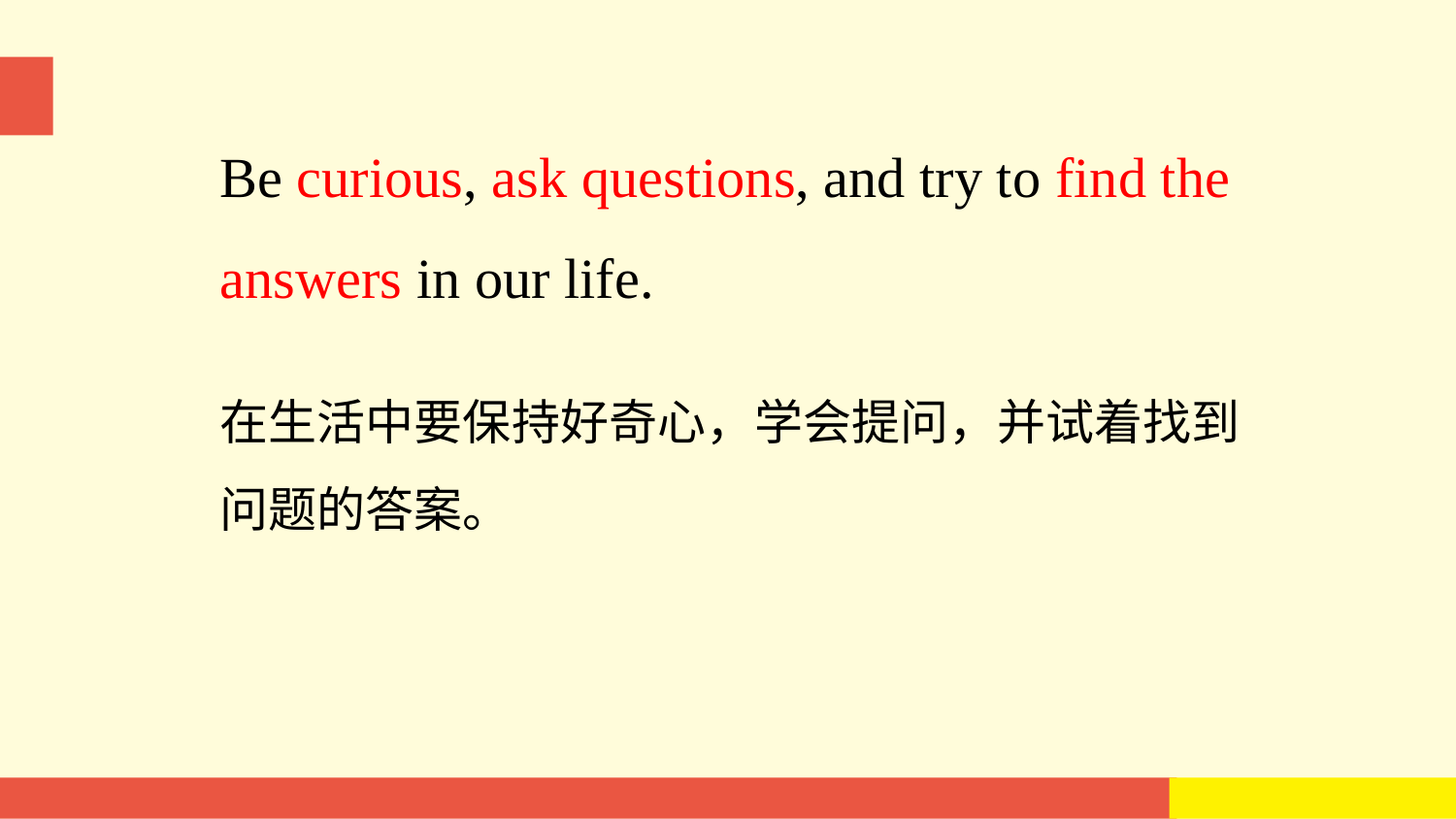

Be curious, ask questions, and try to find the answers in our life.
在生活中要保持好奇心，学会提问，并试着找到问题的答案。